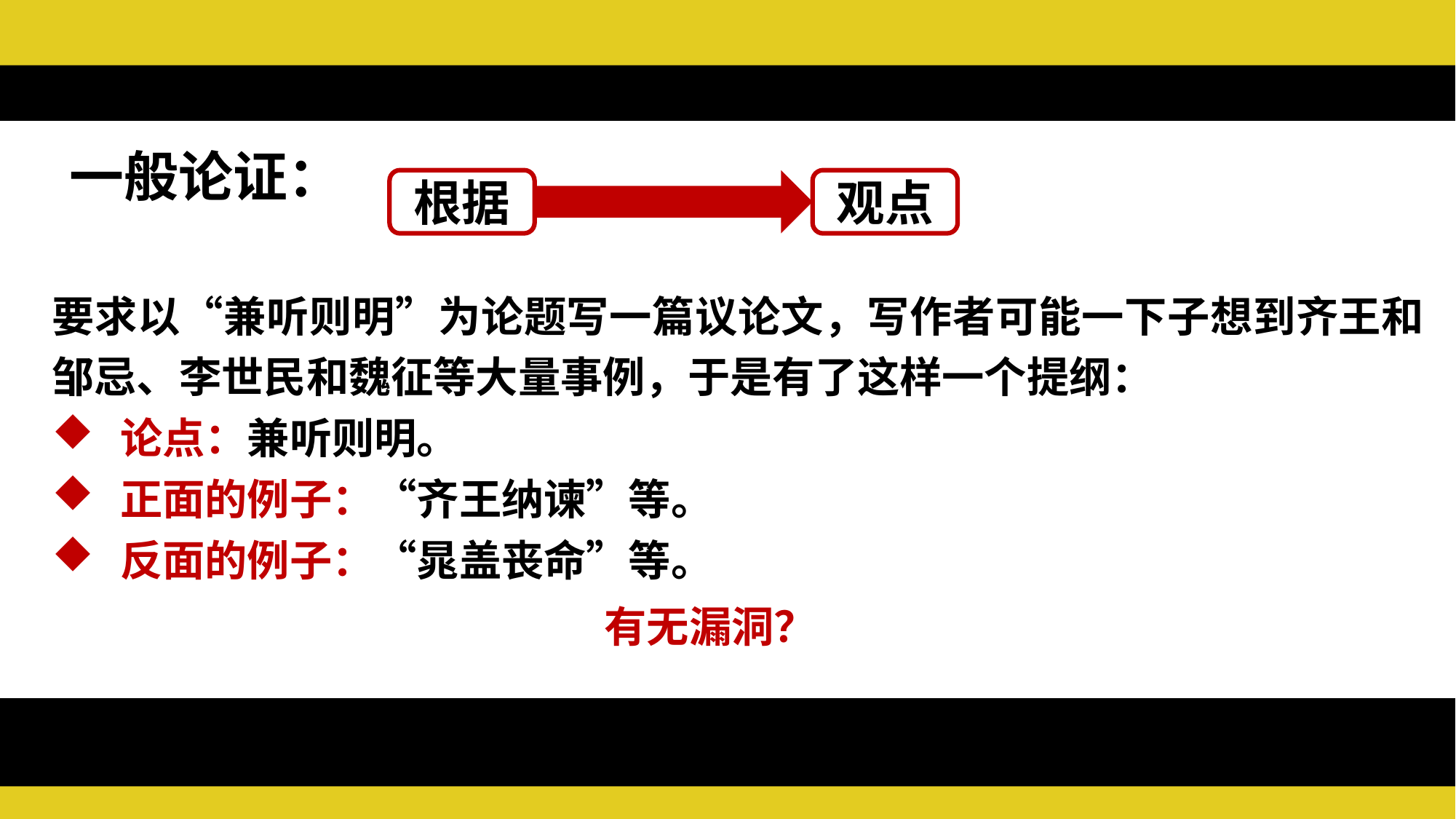

一般论证：
根据

观点
要求以“兼听则明”为论题写一篇议论文，写作者可能一下子想到齐王和邹忌、李世民和魏征等大量事例，于是有了这样一个提纲：
论点：兼听则明。
正面的例子：“齐王纳谏”等。
反面的例子：“晁盖丧命”等。
有无漏洞？